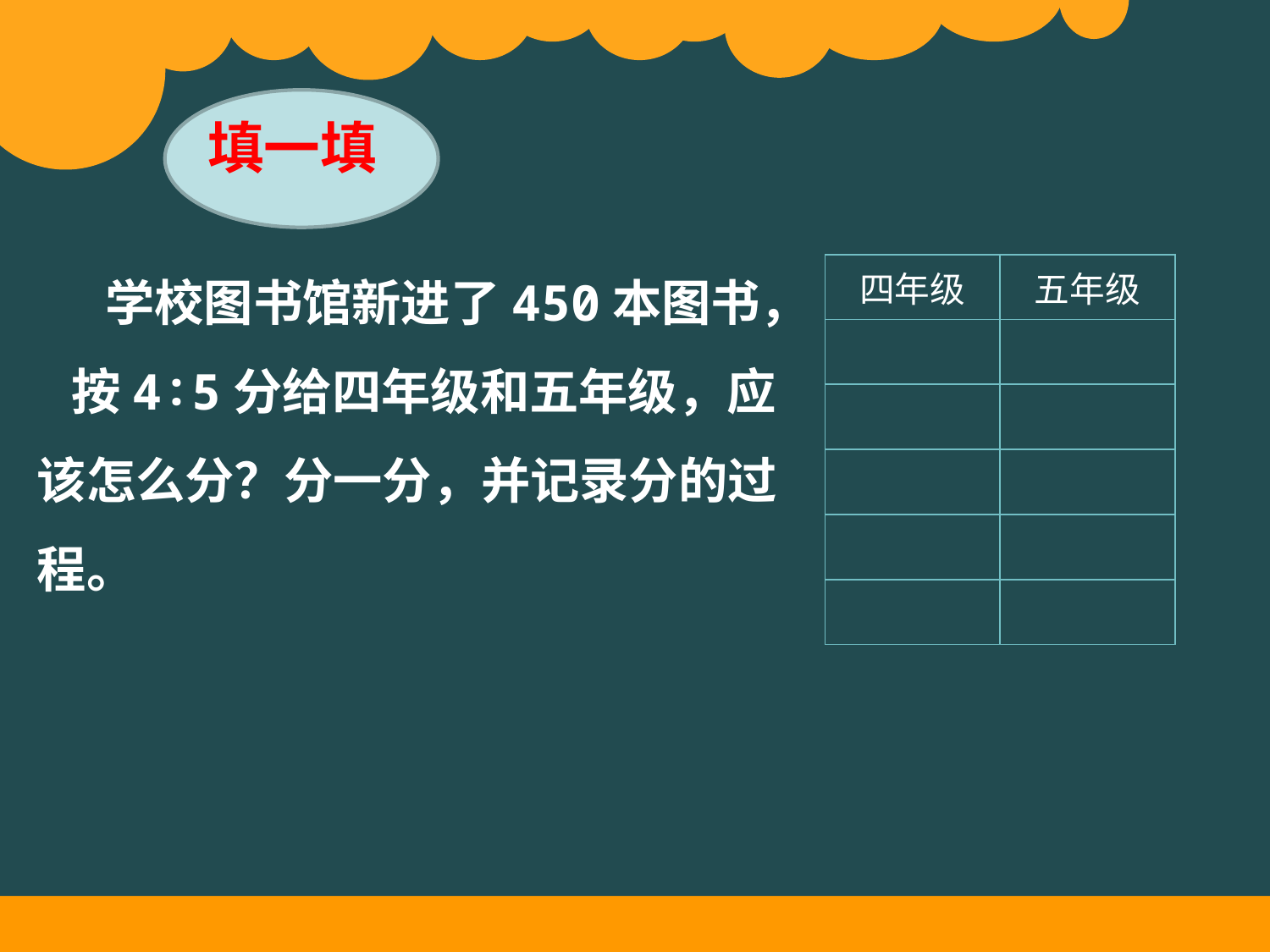

填一填
     学校图书馆新进了450本图书，
  按4∶5分给四年级和五年级，应该怎么分？分一分，并记录分的过程。
| 四年级 | 五年级 |
| --- | --- |
|  |  |
|  |  |
|  |  |
|  |  |
|  |  |